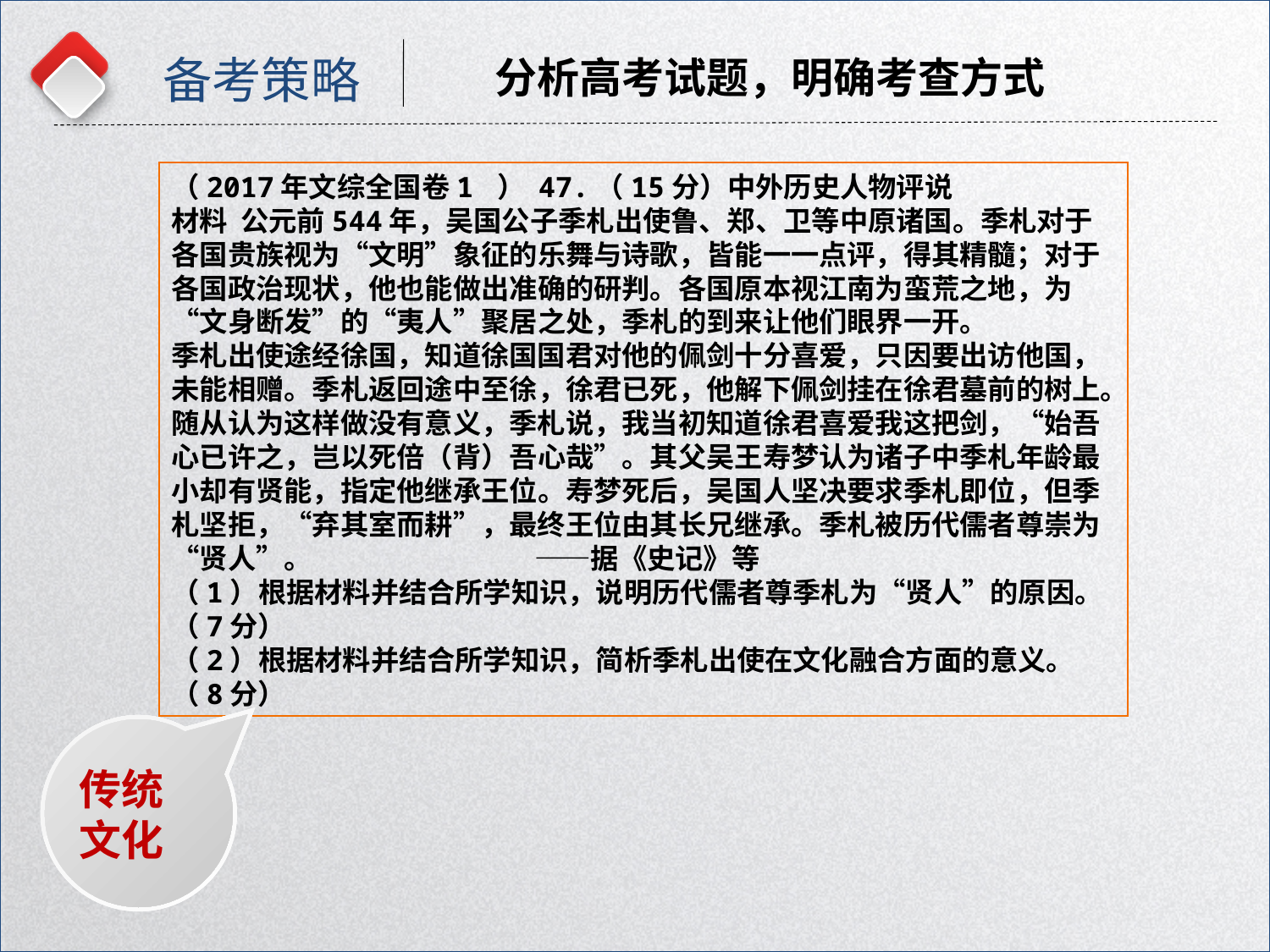

备考策略
分析高考试题，明确考查方式

（2017年文综全国卷1 ） 47.（15分）中外历史人物评说
材料  公元前544年，吴国公子季札出使鲁、郑、卫等中原诸国。季札对于各国贵族视为“文明”象征的乐舞与诗歌，皆能一一点评，得其精髓；对于各国政治现状，他也能做出准确的研判。各国原本视江南为蛮荒之地，为“文身断发”的“夷人”聚居之处，季札的到来让他们眼界一开。
季札出使途经徐国，知道徐国国君对他的佩剑十分喜爱，只因要出访他国，未能相赠。季札返回途中至徐，徐君已死，他解下佩剑挂在徐君墓前的树上。随从认为这样做没有意义，季札说，我当初知道徐君喜爱我这把剑，“始吾心已许之，岂以死倍（背）吾心哉”。其父吴王寿梦认为诸子中季札年龄最小却有贤能，指定他继承王位。寿梦死后，吴国人坚决要求季札即位，但季札坚拒，“弃其室而耕”，最终王位由其长兄继承。季札被历代儒者尊崇为“贤人”。                                   ——据《史记》等
（1）根据材料并结合所学知识，说明历代儒者尊季札为“贤人”的原因。（7分）
（2）根据材料并结合所学知识，简析季札出使在文化融合方面的意义。（8分）

传统文化